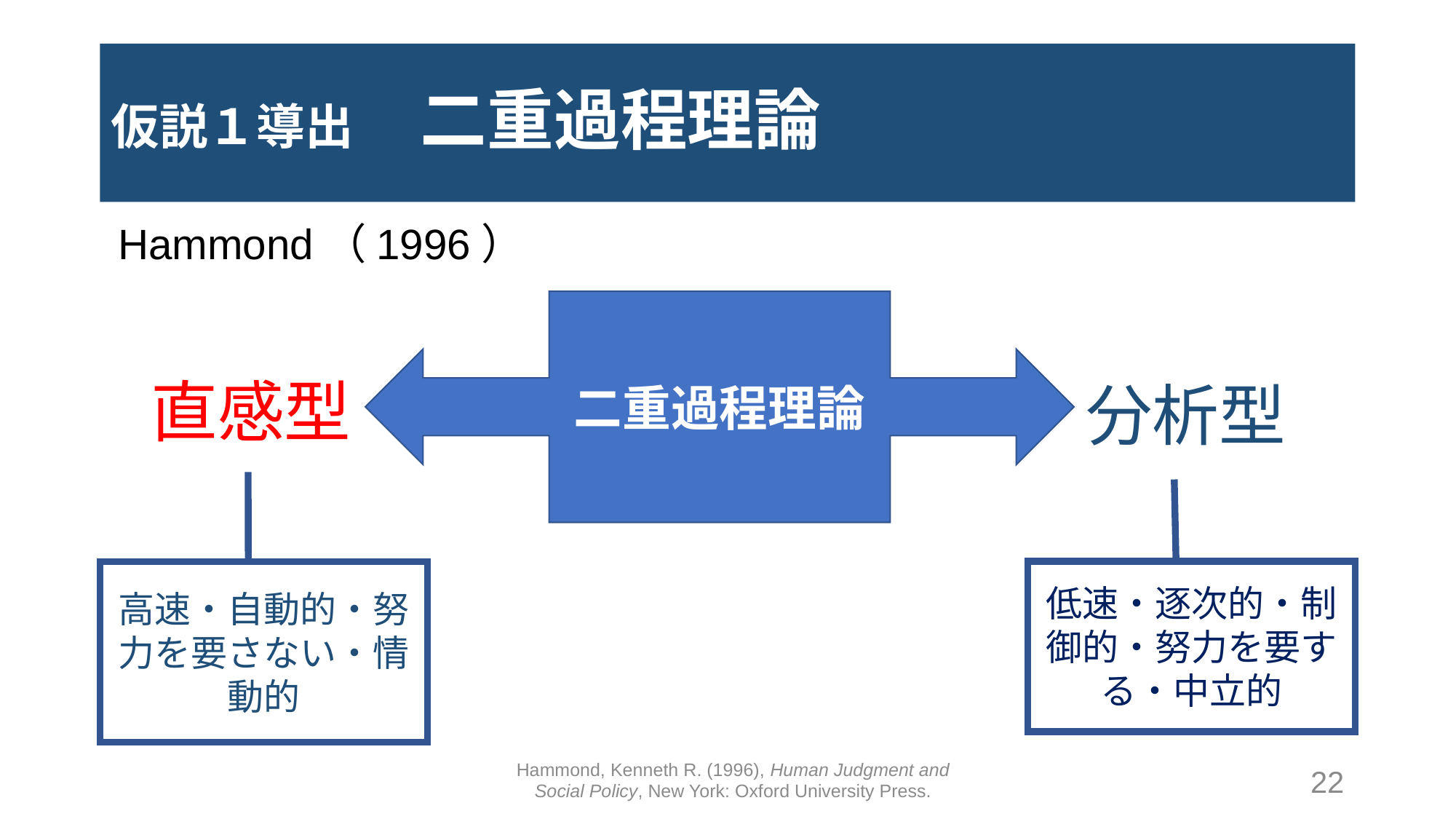

# 仮説１導出　二重過程理論
Hammond（1996）

二重過程理論
直感型
分析型
低速・逐次的・制御的・努力を要する・中立的
高速・自動的・努力を要さない・情動的
Hammond, Kenneth R. (1996), Human Judgment and
Social Policy, New York: Oxford University Press.
22